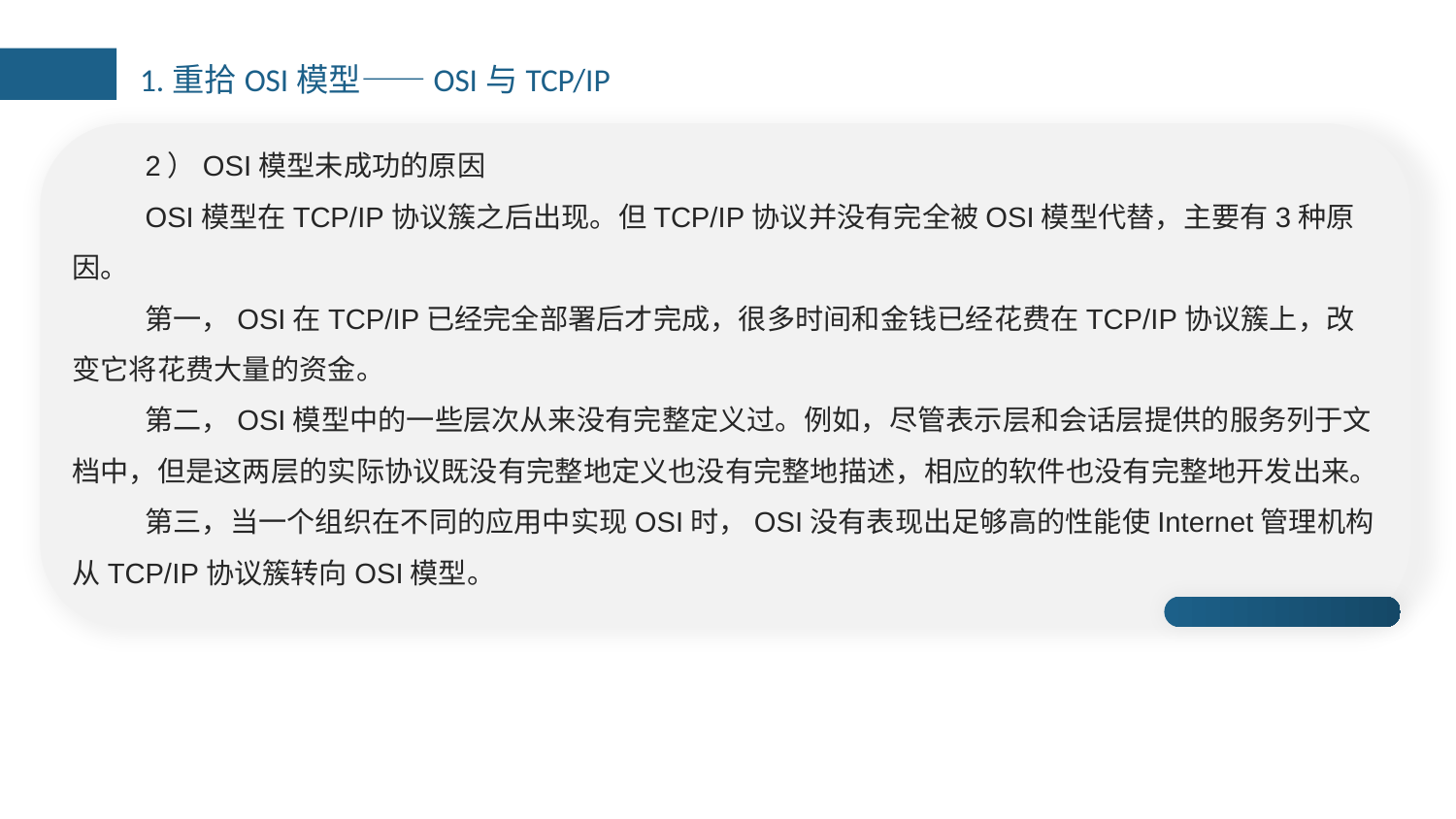

1.重拾OSI模型——OSI与TCP/IP

2）OSI模型未成功的原因
OSI模型在TCP/IP协议簇之后出现。但TCP/IP协议并没有完全被OSI模型代替，主要有3种原因。
第一，OSI在TCP/IP已经完全部署后才完成，很多时间和金钱已经花费在TCP/IP协议簇上，改变它将花费大量的资金。
第二，OSI模型中的一些层次从来没有完整定义过。例如，尽管表示层和会话层提供的服务列于文档中，但是这两层的实际协议既没有完整地定义也没有完整地描述，相应的软件也没有完整地开发出来。
第三，当一个组织在不同的应用中实现OSI时，OSI没有表现出足够高的性能使Internet管理机构从TCP/IP协议簇转向OSI模型。